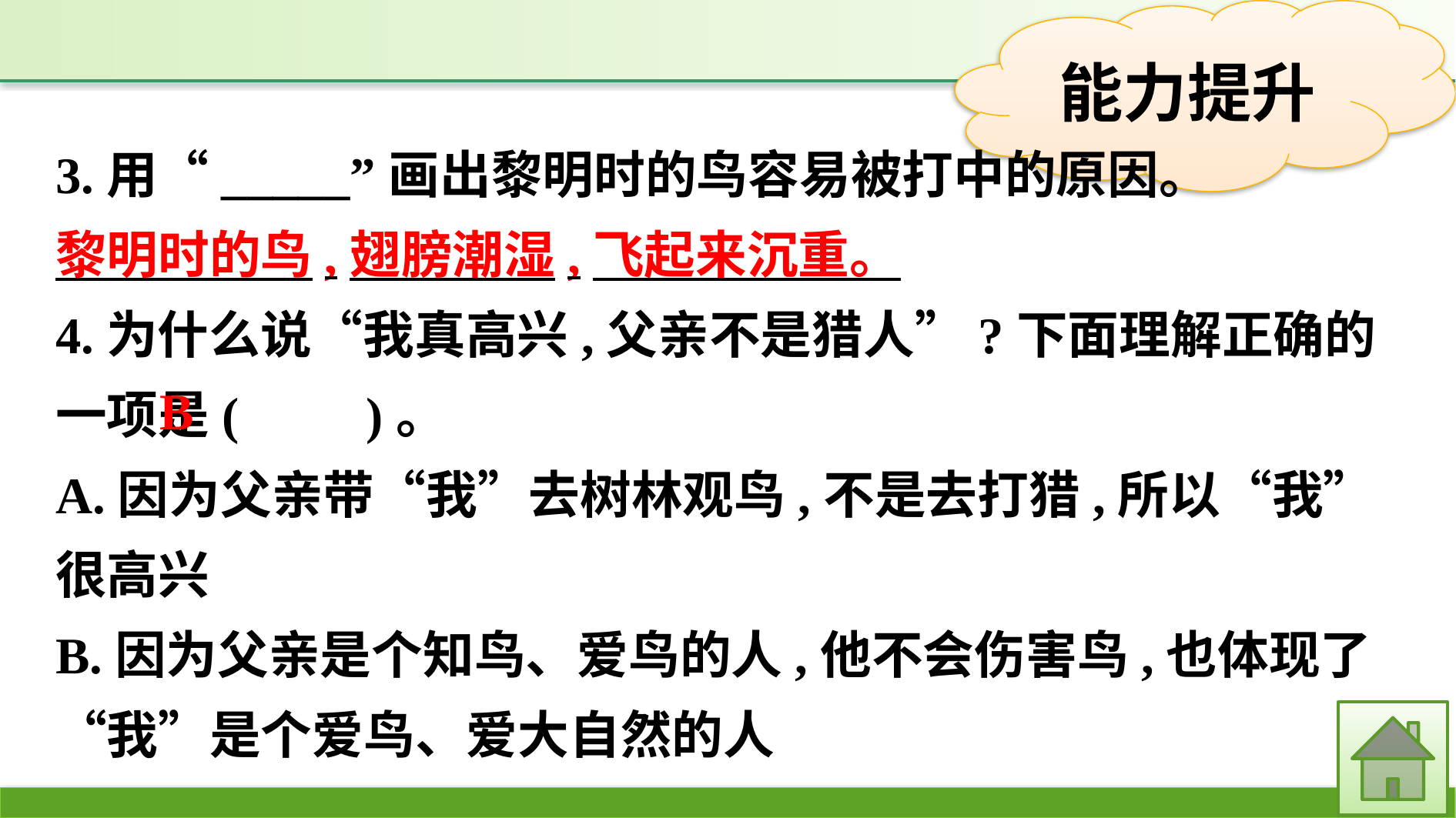

3.用“_____”画出黎明时的鸟容易被打中的原因。
黎明时的鸟,翅膀潮湿,飞起来沉重。
4.为什么说“我真高兴,父亲不是猎人”?下面理解正确的一项是(　　)。
A.因为父亲带“我”去树林观鸟,不是去打猎,所以“我”很高兴
B.因为父亲是个知鸟、爱鸟的人,他不会伤害鸟,也体现了“我”是个爱鸟、爱大自然的人
B